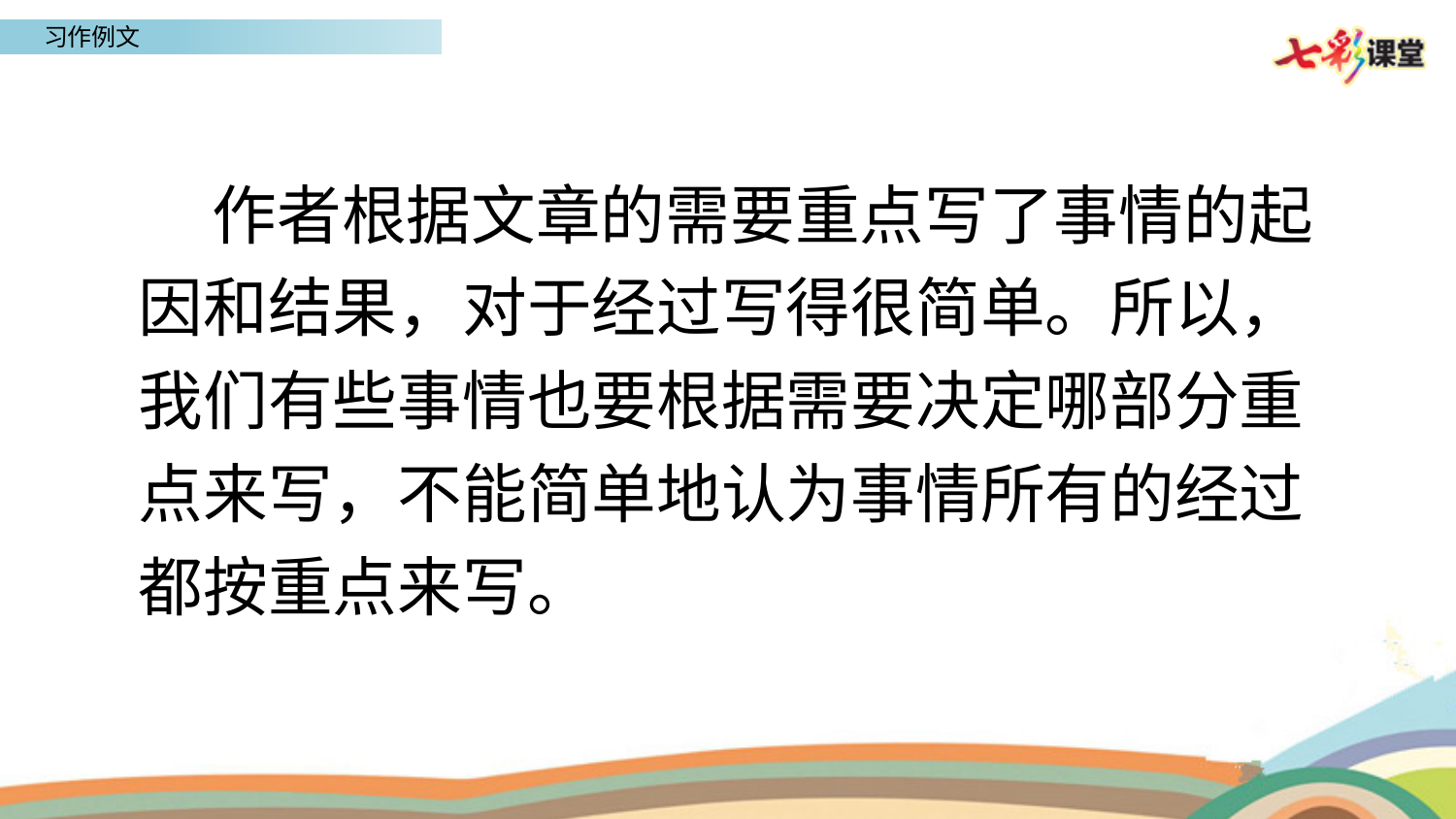

作者根据文章的需要重点写了事情的起因和结果，对于经过写得很简单。所以，我们有些事情也要根据需要决定哪部分重点来写，不能简单地认为事情所有的经过都按重点来写。